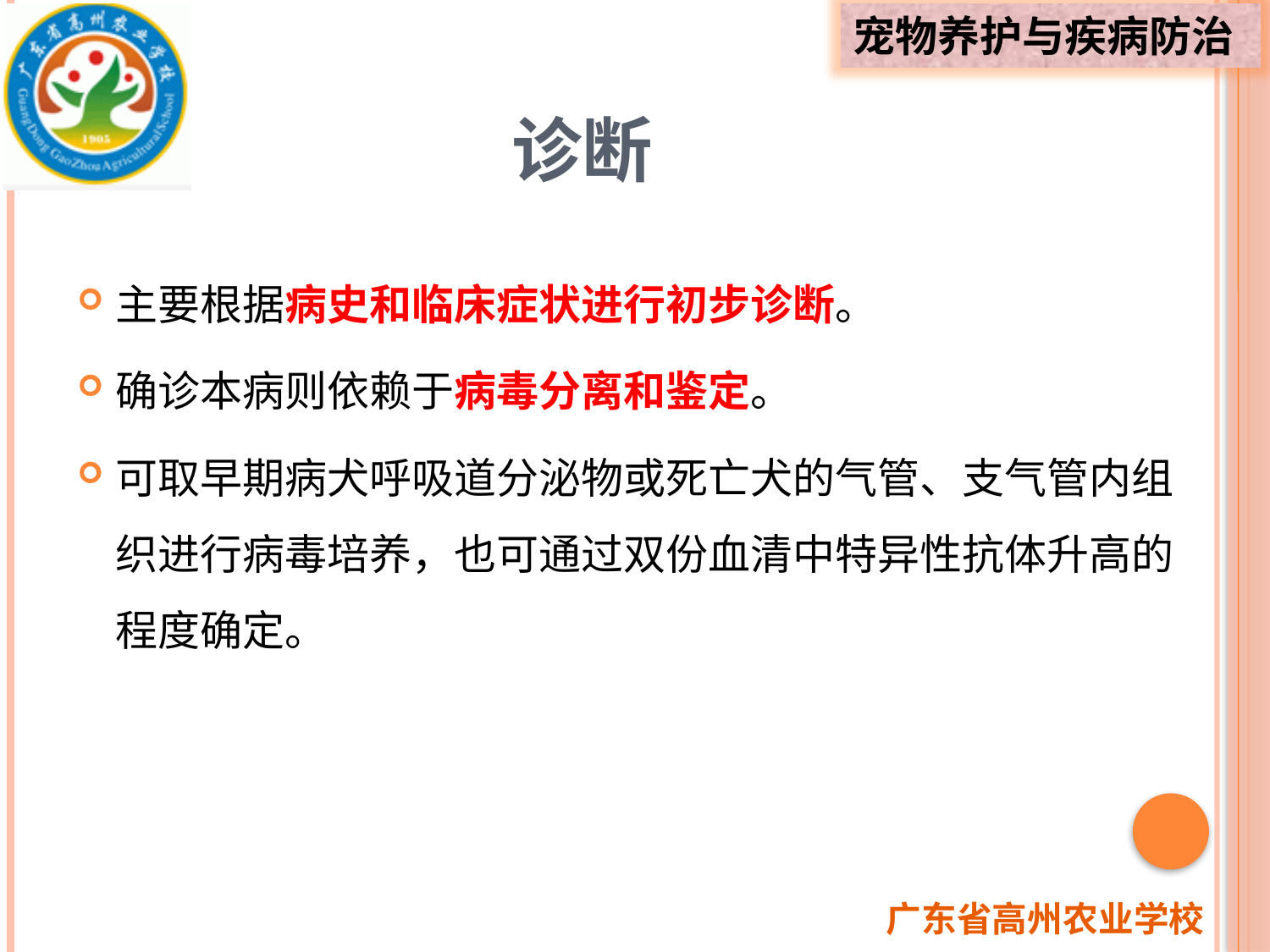

# 诊断
主要根据病史和临床症状进行初步诊断。
确诊本病则依赖于病毒分离和鉴定。
可取早期病犬呼吸道分泌物或死亡犬的气管、支气管内组织进行病毒培养，也可通过双份血清中特异性抗体升高的程度确定。